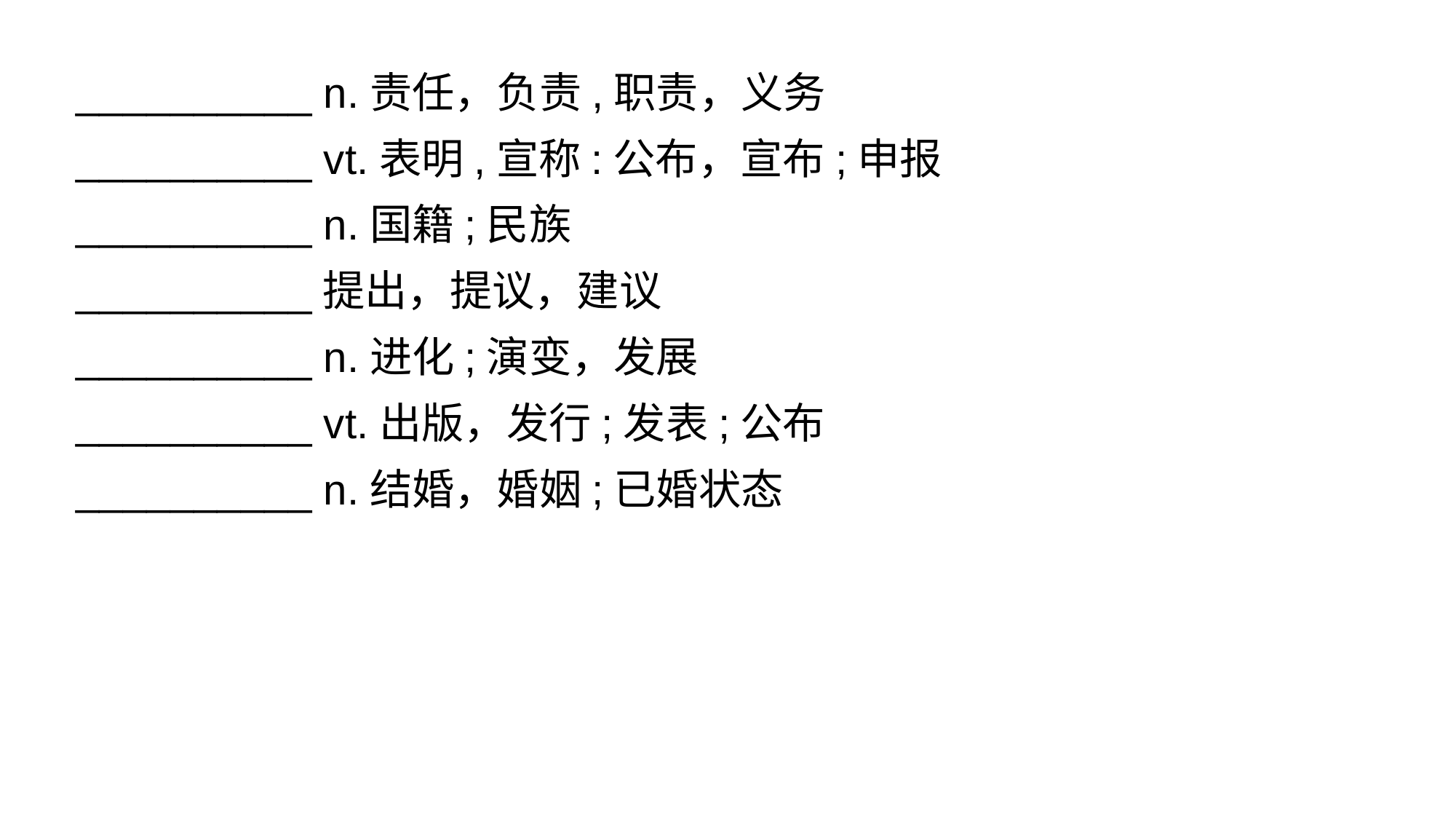

__________ n.责任，负责,职责，义务
__________ vt.表明,宣称:公布，宣布;申报
__________ n.国籍;民族
__________提出，提议，建议
__________ n.进化;演变，发展
__________ vt.出版，发行;发表;公布
__________ n.结婚，婚姻;已婚状态